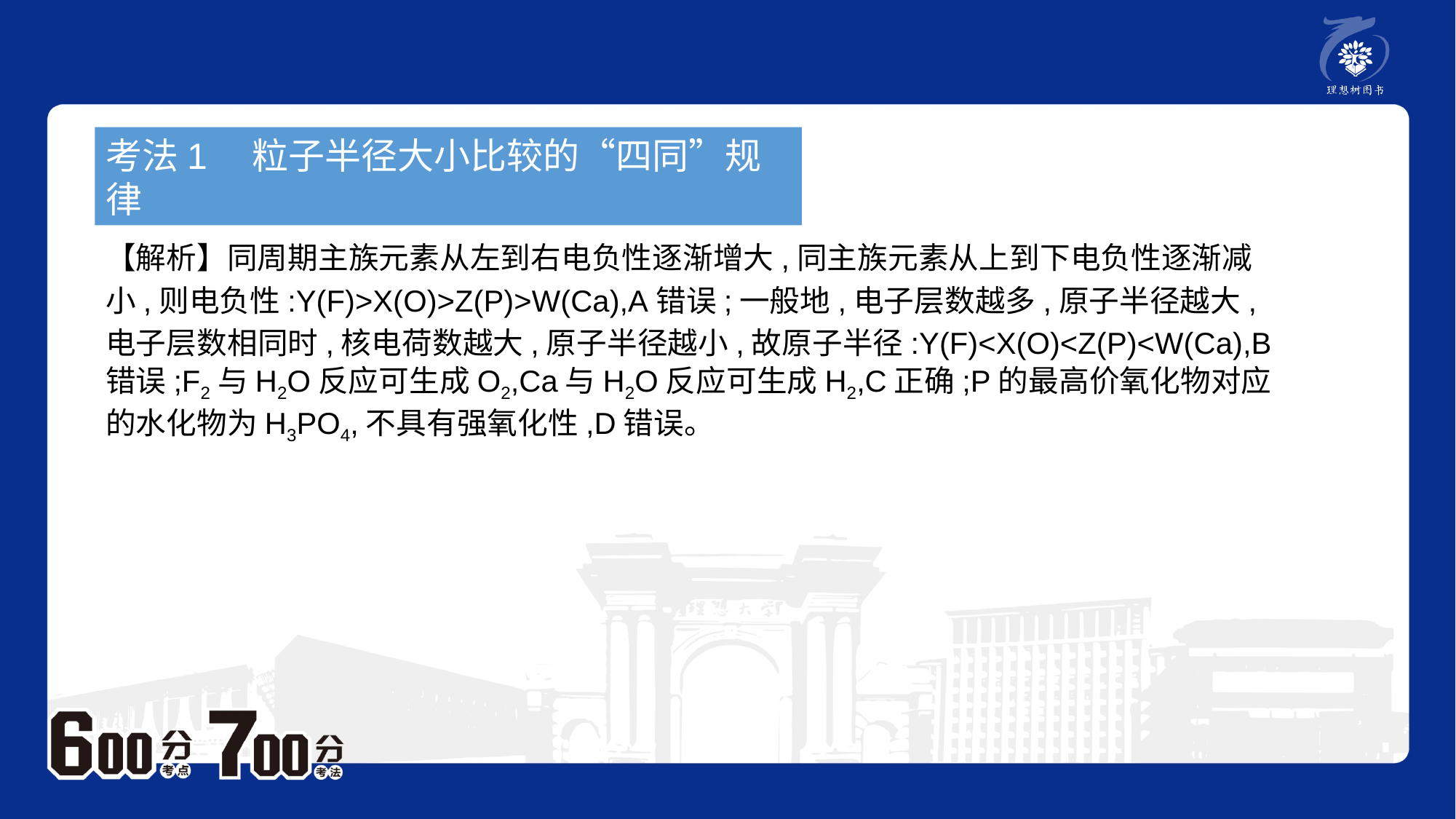

考法1　粒子半径大小比较的“四同”规律
【解析】同周期主族元素从左到右电负性逐渐增大,同主族元素从上到下电负性逐渐减小,则电负性:Y(F)>X(O)>Z(P)>W(Ca),A错误;一般地,电子层数越多,原子半径越大,电子层数相同时,核电荷数越大,原子半径越小,故原子半径:Y(F)<X(O)<Z(P)<W(Ca),B错误;F2与H2O反应可生成O2,Ca与H2O反应可生成H2,C正确;P的最高价氧化物对应的水化物为H3PO4,不具有强氧化性,D错误。